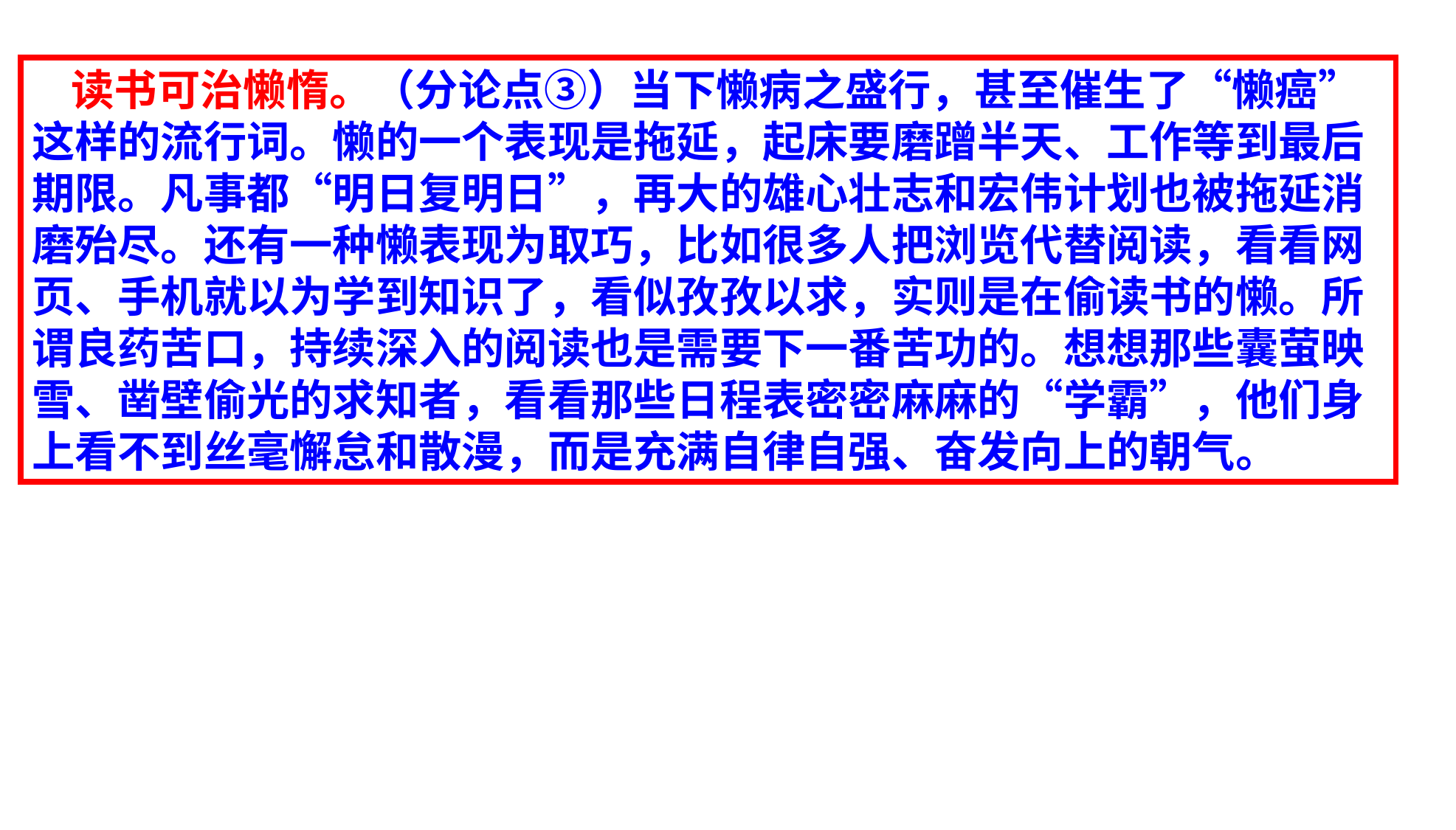

读书可治懒惰。（分论点③）当下懒病之盛行，甚至催生了“懒癌”这样的流行词。懒的一个表现是拖延，起床要磨蹭半天、工作等到最后期限。凡事都“明日复明日”，再大的雄心壮志和宏伟计划也被拖延消磨殆尽。还有一种懒表现为取巧，比如很多人把浏览代替阅读，看看网页、手机就以为学到知识了，看似孜孜以求，实则是在偷读书的懒。所谓良药苦口，持续深入的阅读也是需要下一番苦功的。想想那些囊萤映雪、凿壁偷光的求知者，看看那些日程表密密麻麻的“学霸”，他们身上看不到丝毫懈怠和散漫，而是充满自律自强、奋发向上的朝气。